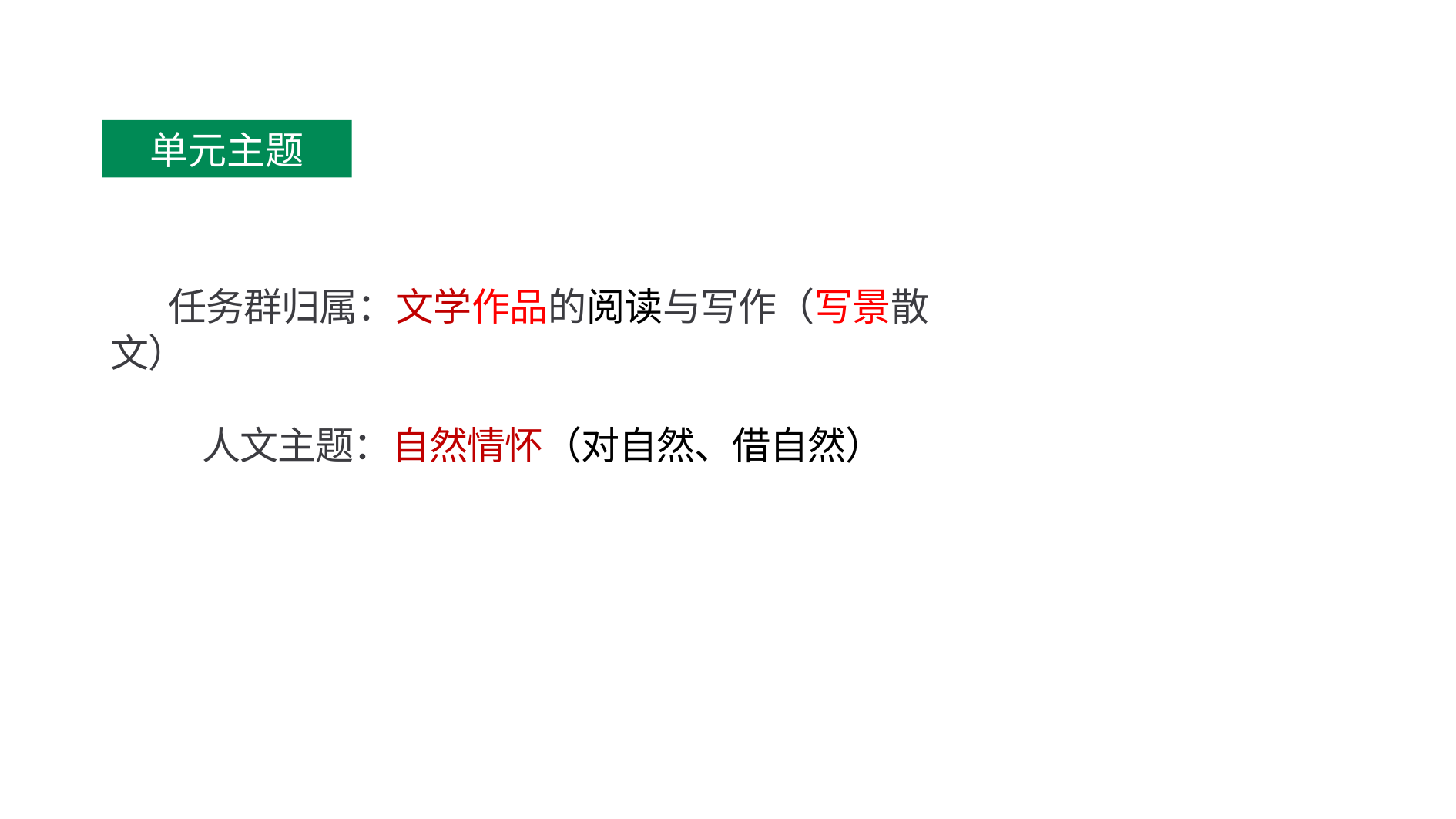

单元主题
任务群归属：文学作品的阅读与写作（写景散文）

   人文主题：自然情怀（对自然、借自然）